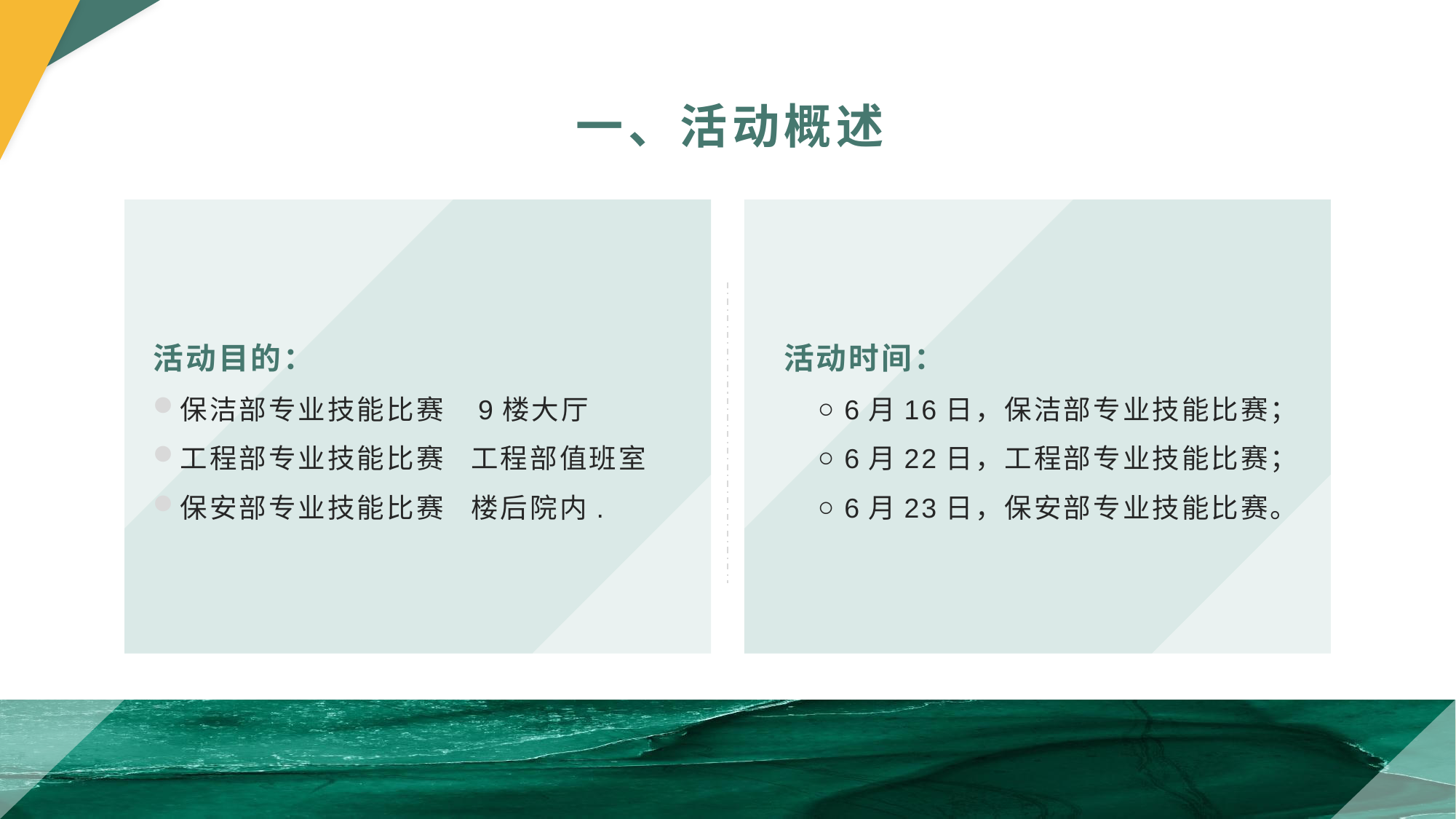

一、活动概述

活动目的：
保洁部专业技能比赛   9楼大厅
工程部专业技能比赛   工程部值班室
保安部专业技能比赛   楼后院内.
活动时间：
6月16日，保洁部专业技能比赛；
6月22日，工程部专业技能比赛；
6月23日，保安部专业技能比赛。